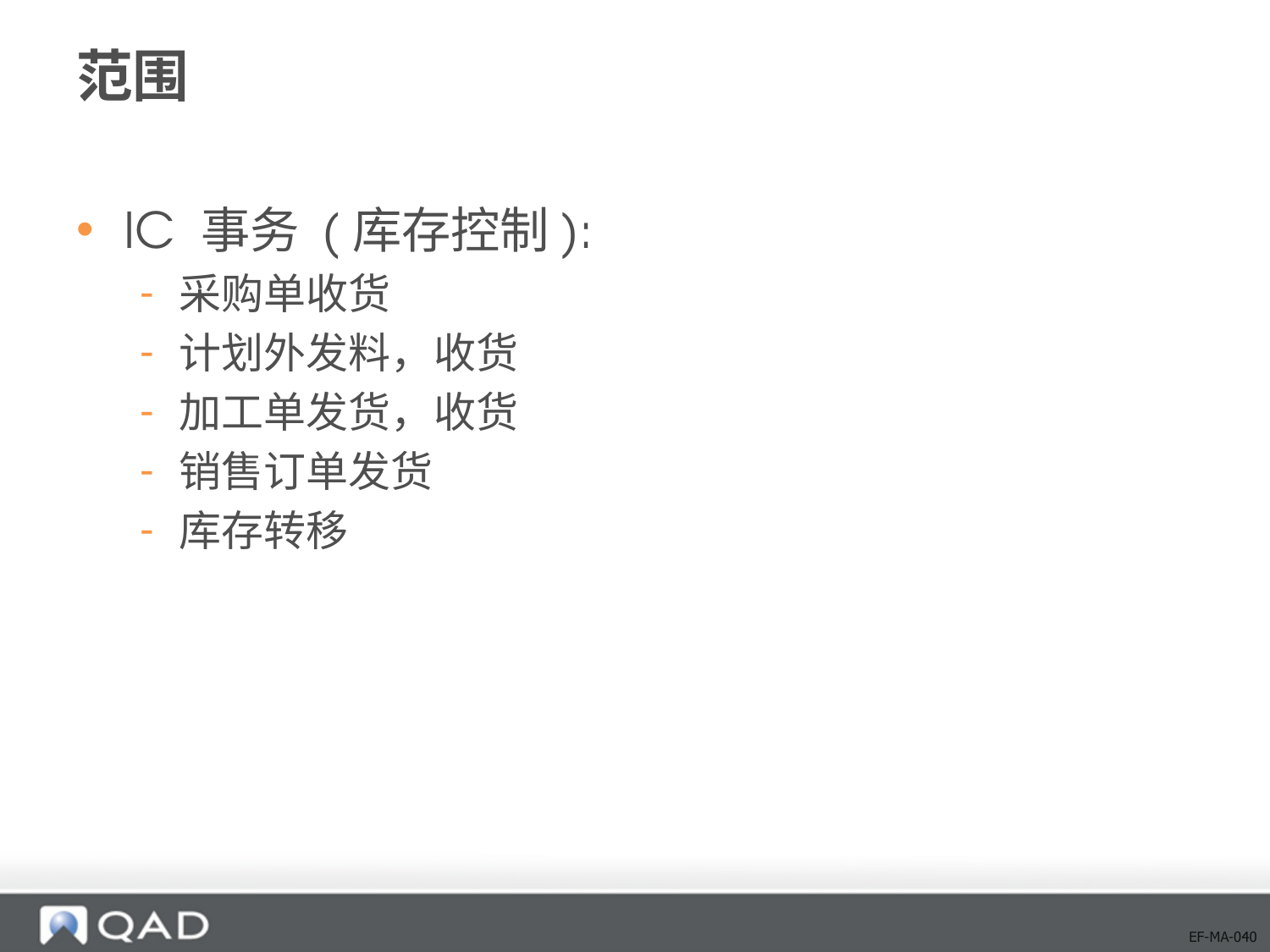

# 范围

IC 事务 (库存控制):
采购单收货
计划外发料，收货
加工单发货，收货
销售订单发货
库存转移
EF-MA-040